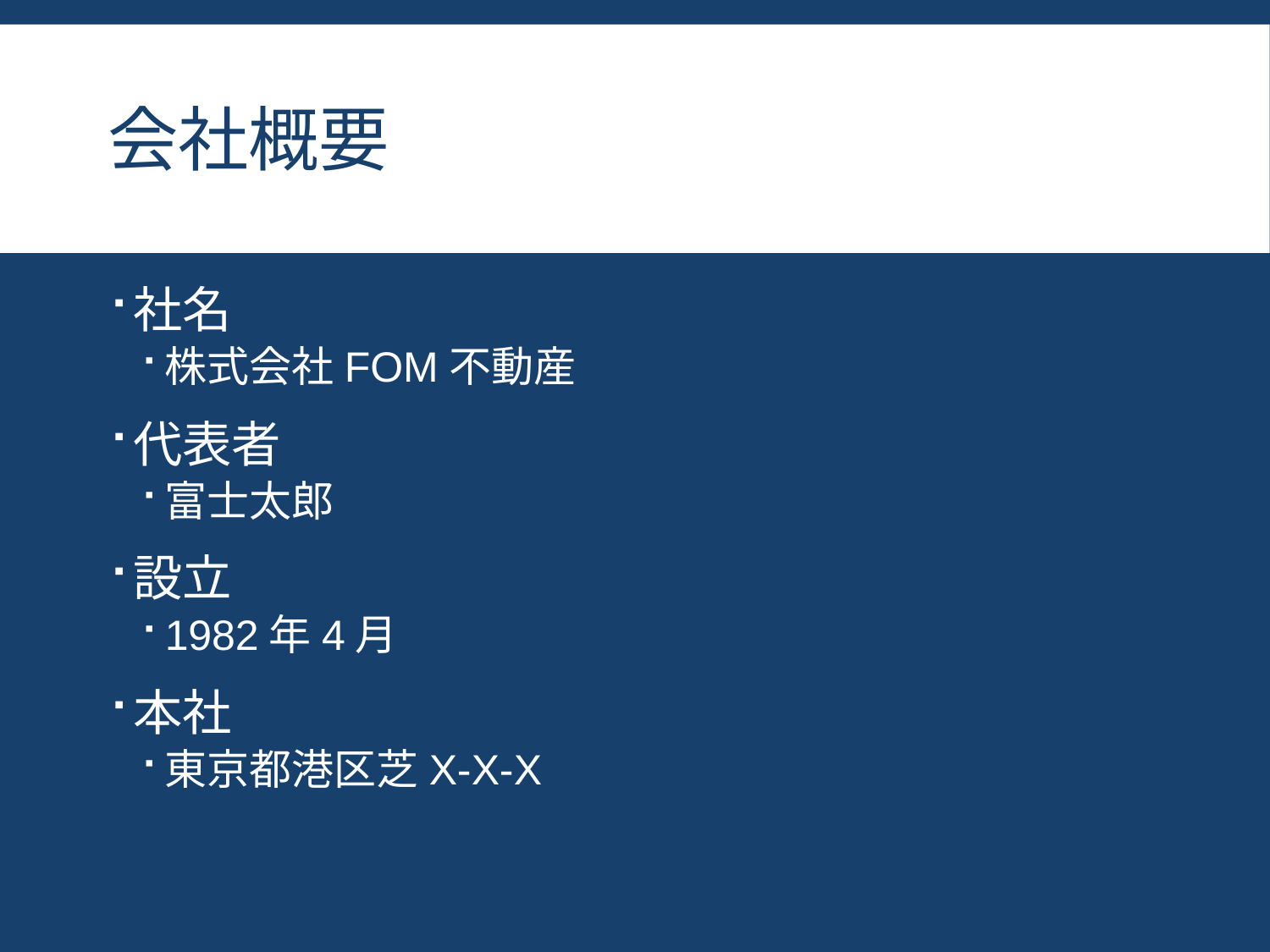

# 会社概要
社名
株式会社FOM不動産
代表者
富士太郎
設立
1982年4月
本社
東京都港区芝X-X-X